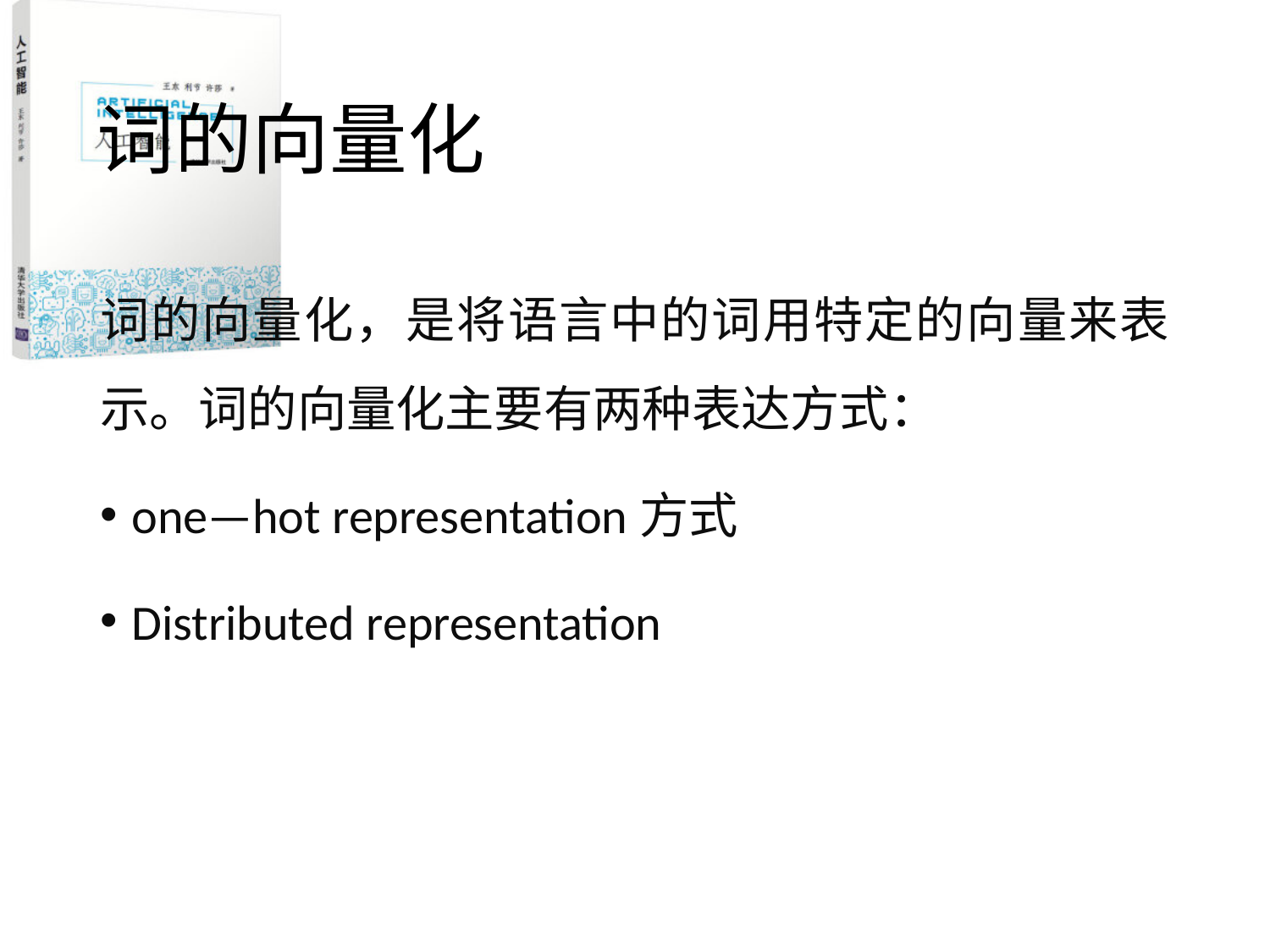

# 词的向量化
词的向量化，是将语言中的词用特定的向量来表示。词的向量化主要有两种表达方式：
one—hot representation方式
Distributed representation